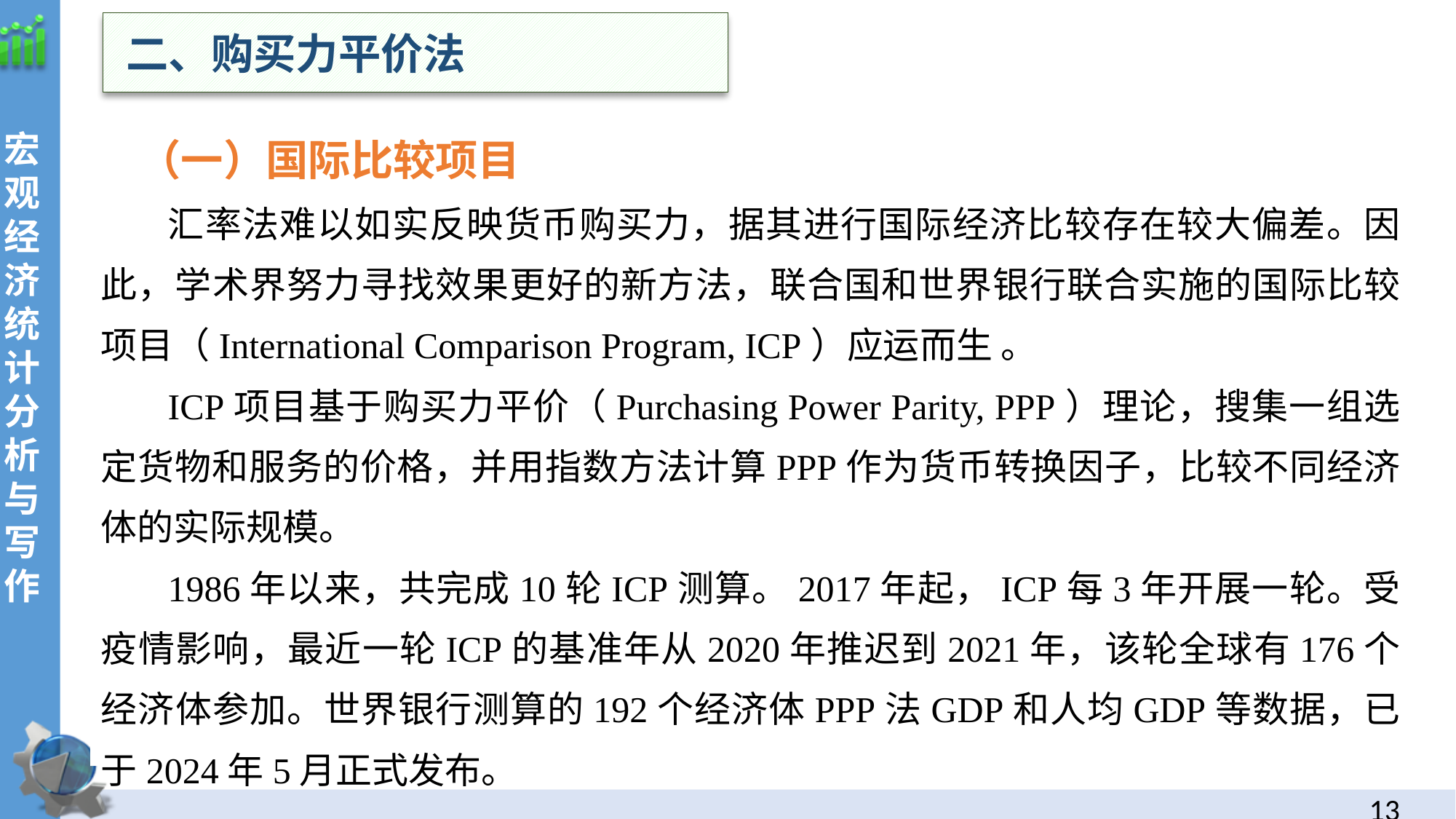

二、购买力平价法
    （一）国际比较项目
汇率法难以如实反映货币购买力，据其进行国际经济比较存在较大偏差。因此，学术界努力寻找效果更好的新方法，联合国和世界银行联合实施的国际比较项目（International Comparison Program, ICP）应运而生 。
ICP项目基于购买力平价（Purchasing Power Parity, PPP）理论，搜集一组选定货物和服务的价格，并用指数方法计算PPP作为货币转换因子，比较不同经济体的实际规模。
1986年以来，共完成10轮ICP测算。2017年起，ICP每3年开展一轮。受疫情影响，最近一轮ICP的基准年从2020年推迟到2021年，该轮全球有176个经济体参加。世界银行测算的192个经济体PPP法GDP和人均GDP等数据，已于2024年5月正式发布。

13